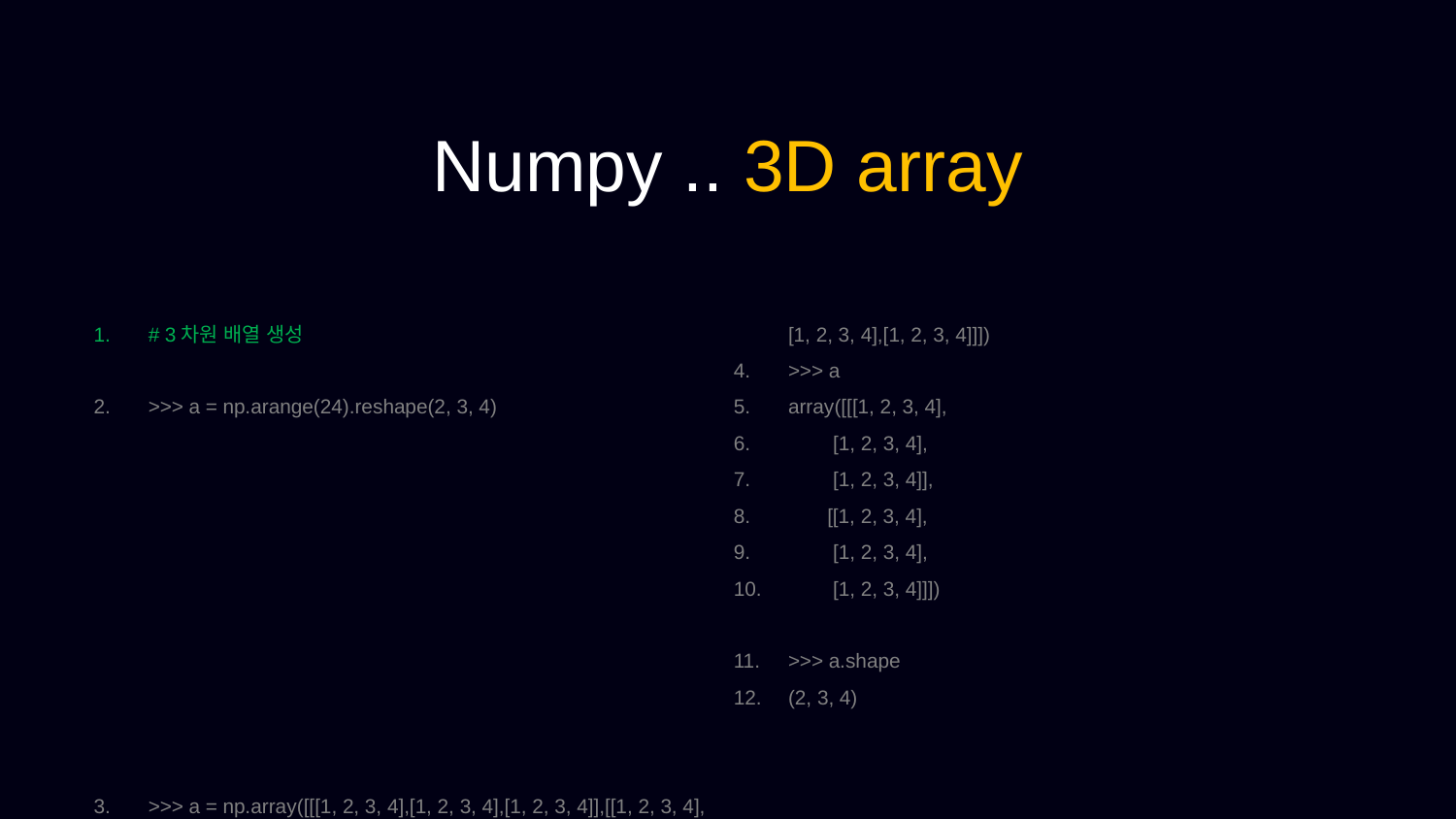

Numpy .. 3D array
# 3차원 배열 생성

>>> a = np.arange(24).reshape(2, 3, 4)

>>> a = np.array([[[1, 2, 3, 4],[1, 2, 3, 4],[1, 2, 3, 4]],[[1, 2, 3, 4], [1, 2, 3, 4],[1, 2, 3, 4]]])
>>> a
array([[[1, 2, 3, 4],
        [1, 2, 3, 4],
        [1, 2, 3, 4]],
       [[1, 2, 3, 4],
        [1, 2, 3, 4],
        [1, 2, 3, 4]]])

>>> a.shape
(2, 3, 4)